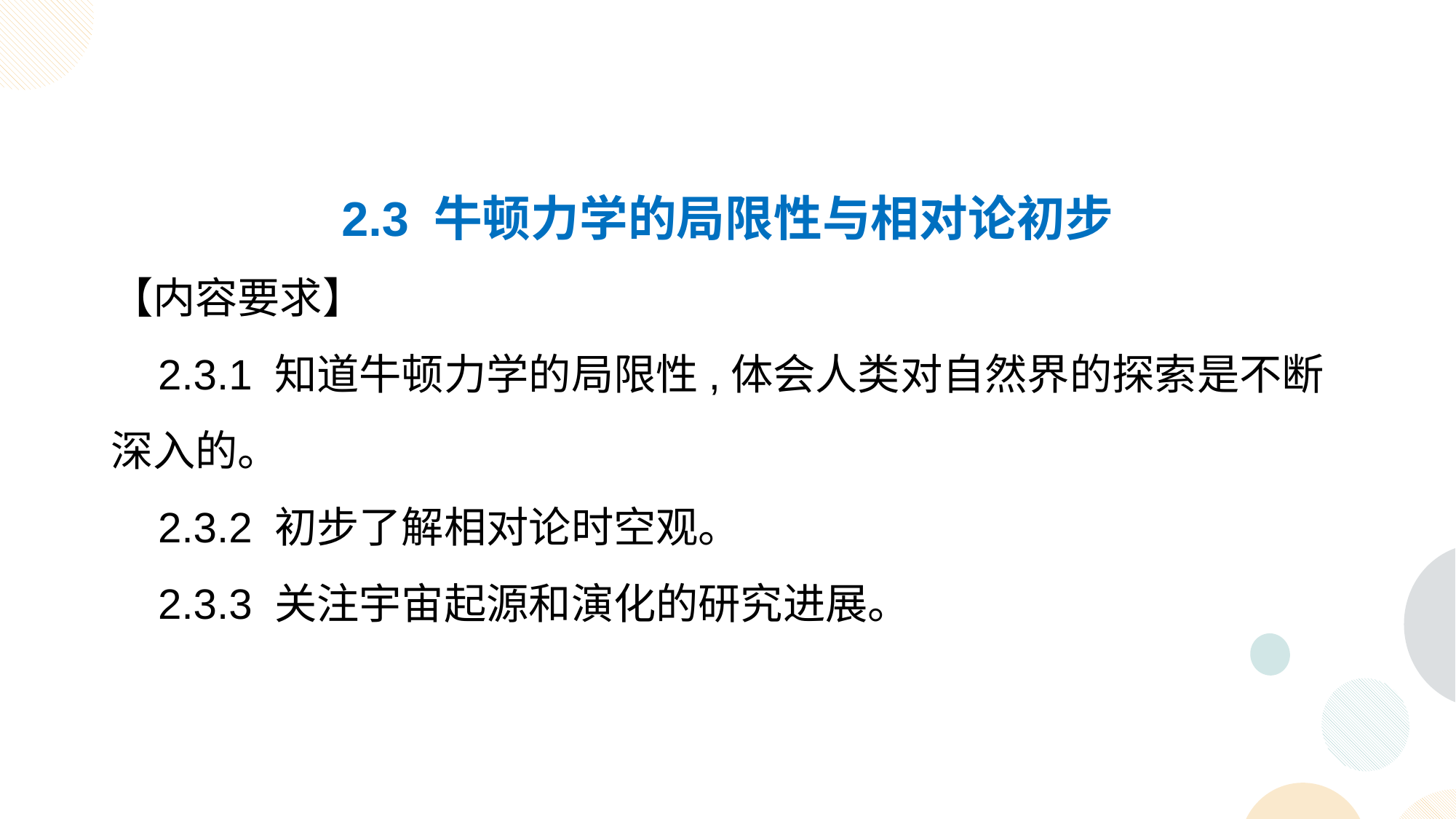

2.3 牛顿力学的局限性与相对论初步
【内容要求】
    2.3.1 知道牛顿力学的局限性,体会人类对自然界的探索是不断深入的。
    2.3.2 初步了解相对论时空观。
    2.3.3 关注宇宙起源和演化的研究进展。